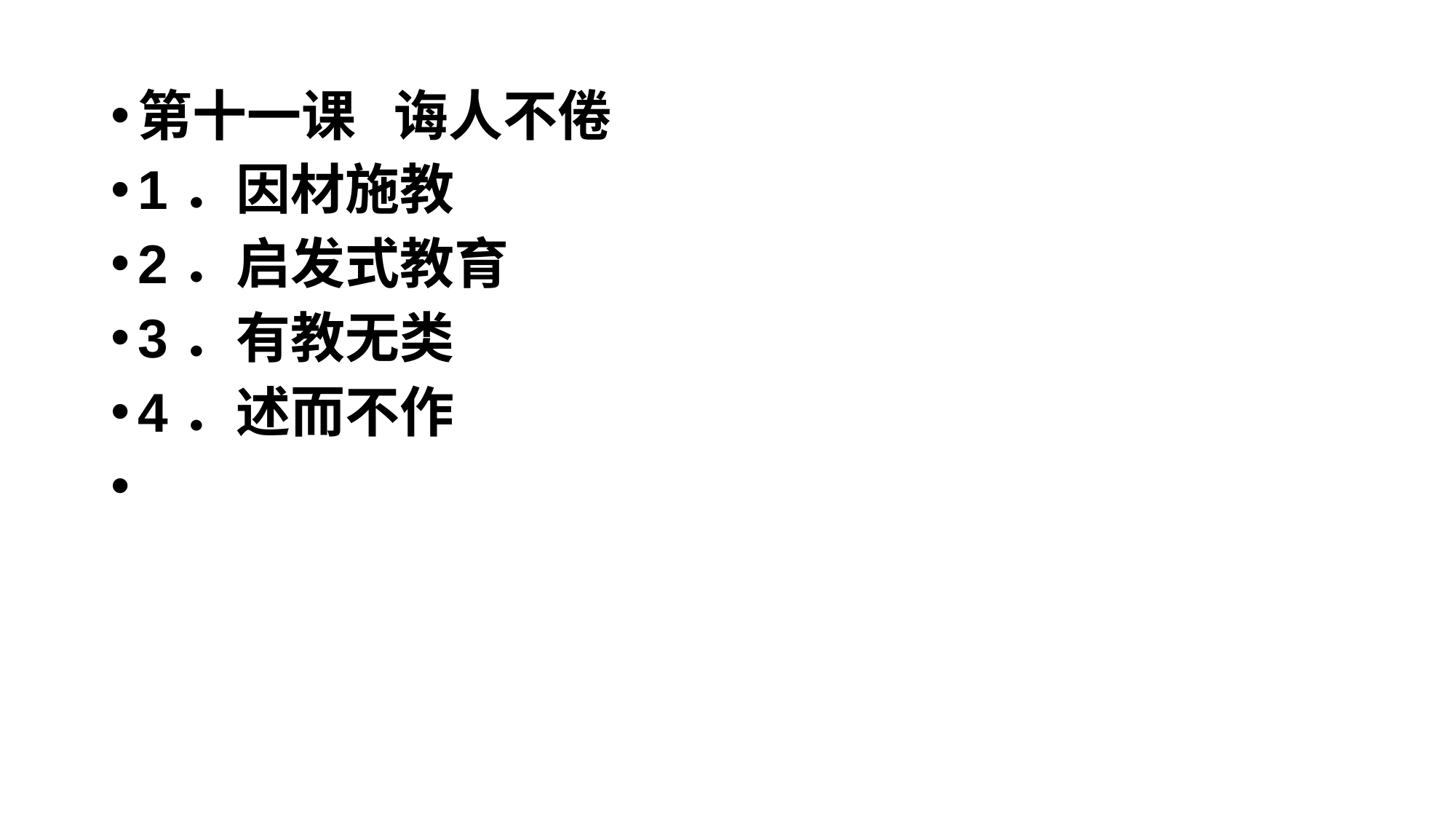

#
第十一课   诲人不倦
1．因材施教
2．启发式教育
3．有教无类
4．述而不作